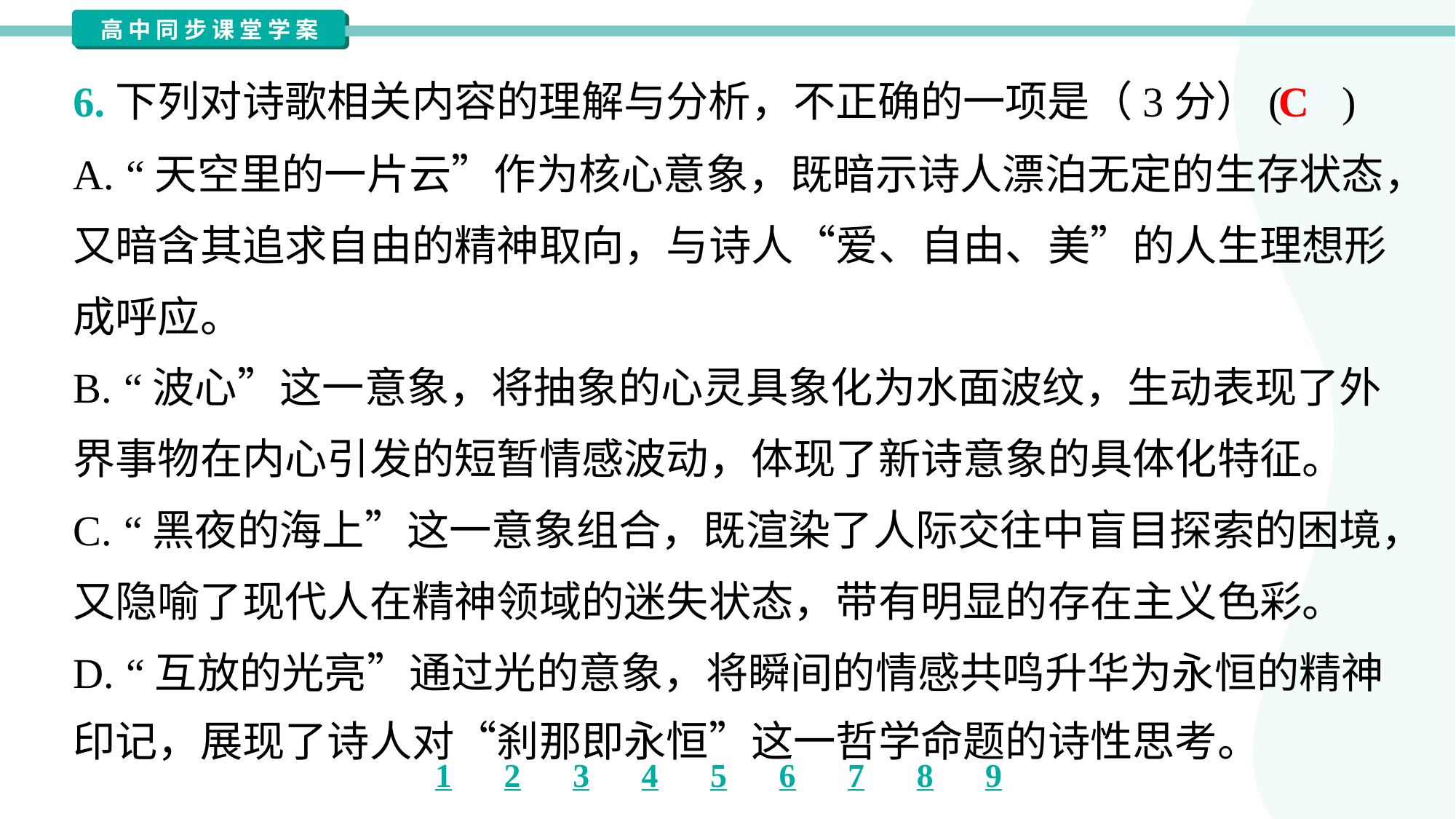

C
6.下列对诗歌相关内容的理解与分析，不正确的一项是（3分）(     )
A. “天空里的一片云”作为核心意象，既暗示诗人漂泊无定的生存状态，
又暗含其追求自由的精神取向，与诗人“爱、自由、美”的人生理想形
成呼应。
B. “波心”这一意象，将抽象的心灵具象化为水面波纹，生动表现了外
界事物在内心引发的短暂情感波动，体现了新诗意象的具体化特征。
C. “黑夜的海上”这一意象组合，既渲染了人际交往中盲目探索的困境，
又隐喻了现代人在精神领域的迷失状态，带有明显的存在主义色彩。
D. “互放的光亮”通过光的意象，将瞬间的情感共鸣升华为永恒的精神
印记，展现了诗人对“刹那即永恒”这一哲学命题的诗性思考。